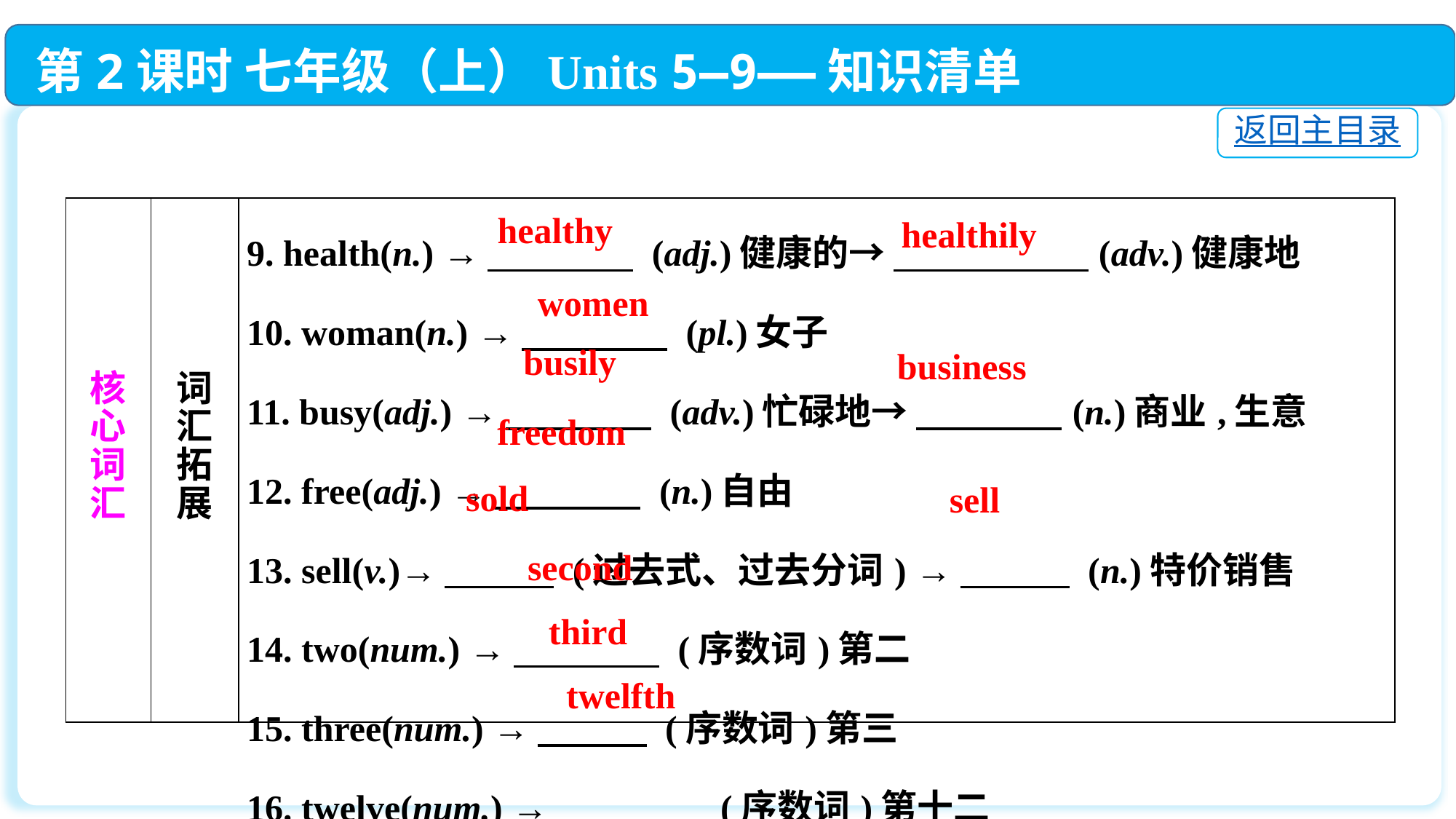

第2课时 七年级（上）Units 5—9——知识清单

返回主目录
| 核 心 词 汇 | 词 汇 拓 展 | 9. health(n.) →　　　　 (adj.)健康的→ 　　　 　(adv.)健康地  10. woman(n.) →　　　　 (pl.)女子  11. busy(adj.) →　　　　 (adv.)忙碌地→ 　　　　(n.)商业,生意  12. free(adj.) →　　　　 (n.)自由  13. sell(v.)→　　　 (过去式、过去分词) →　　　 (n.)特价销售  14. two(num.) →　　　　 (序数词)第二  15. three(num.) →　　　 (序数词)第三  16. twelve(num.) →　　　　 (序数词)第十二 |
| --- | --- | --- |
healthy
healthily
women

busily
business
freedom
sold
sell
second
third

twelfth